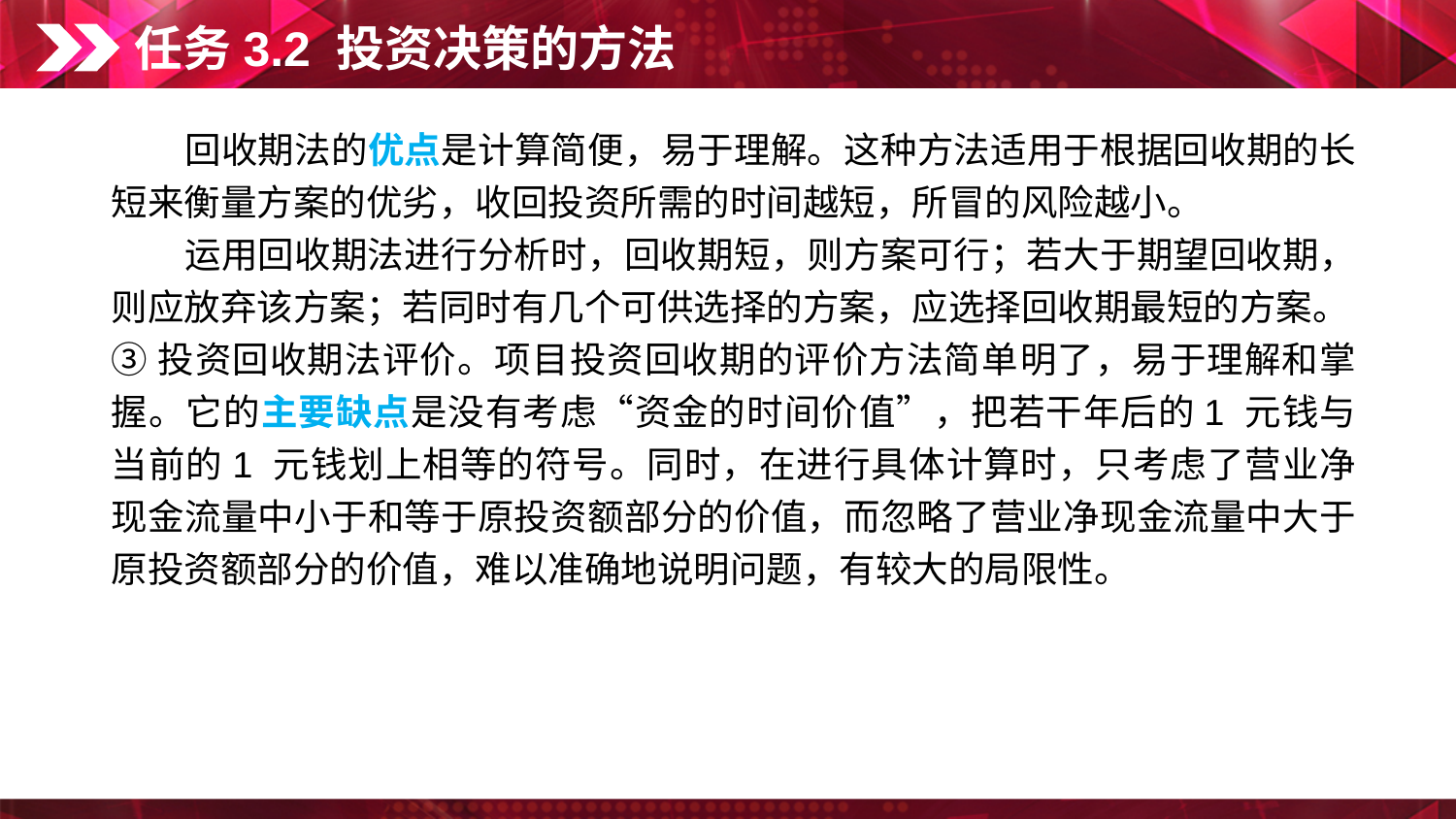

任务3.2 投资决策的方法

　　回收期法的优点是计算简便，易于理解。这种方法适用于根据回收期的长短来衡量方案的优劣，收回投资所需的时间越短，所冒的风险越小。
　　运用回收期法进行分析时，回收期短，则方案可行；若大于期望回收期，则应放弃该方案；若同时有几个可供选择的方案，应选择回收期最短的方案。
③投资回收期法评价。项目投资回收期的评价方法简单明了，易于理解和掌握。它的主要缺点是没有考虑“资金的时间价值”，把若干年后的1 元钱与当前的1 元钱划上相等的符号。同时，在进行具体计算时，只考虑了营业净现金流量中小于和等于原投资额部分的价值，而忽略了营业净现金流量中大于原投资额部分的价值，难以准确地说明问题，有较大的局限性。